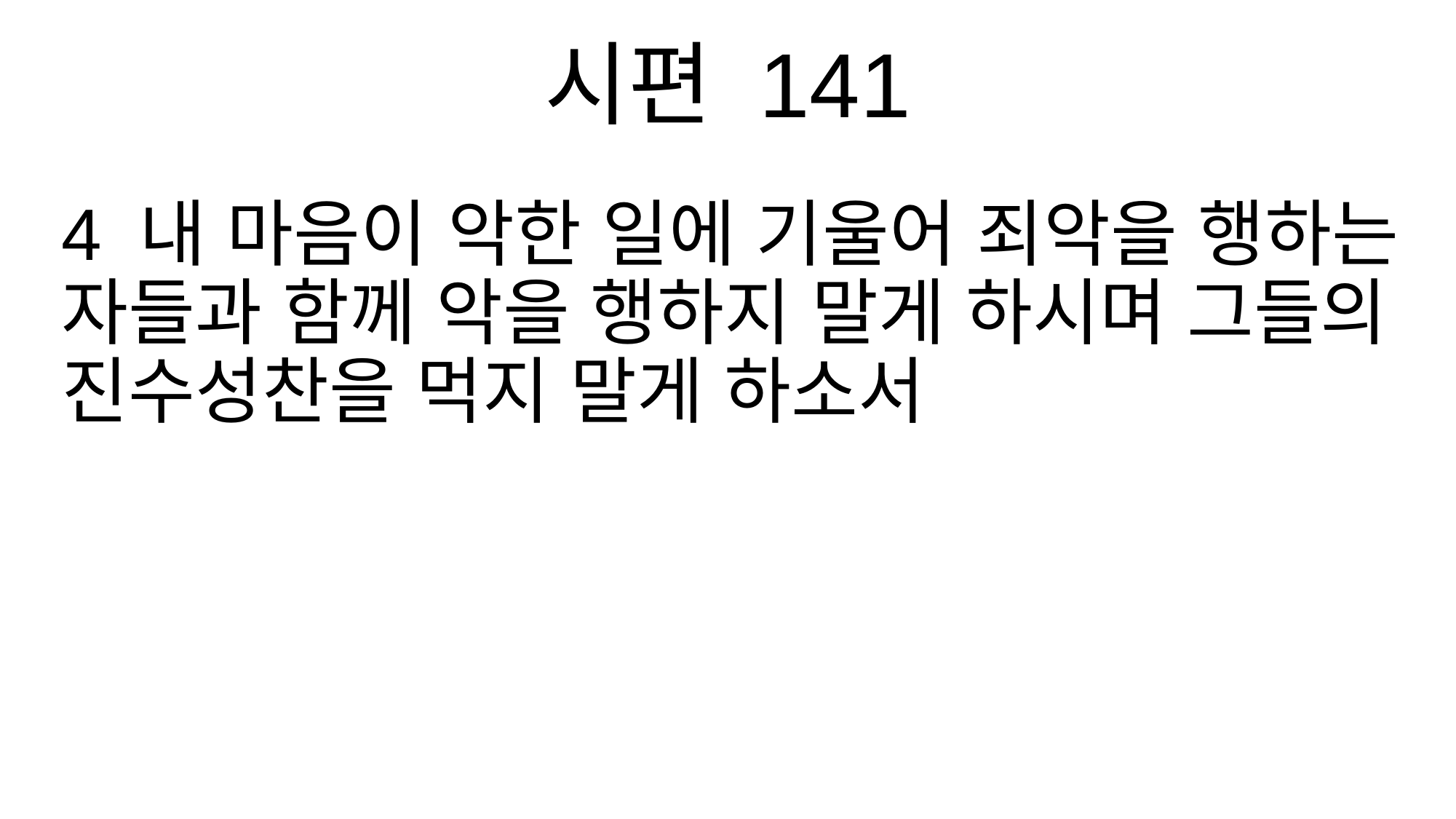

시편 141
4 내 마음이 악한 일에 기울어 죄악을 행하는 자들과 함께 악을 행하지 말게 하시며 그들의 진수성찬을 먹지 말게 하소서